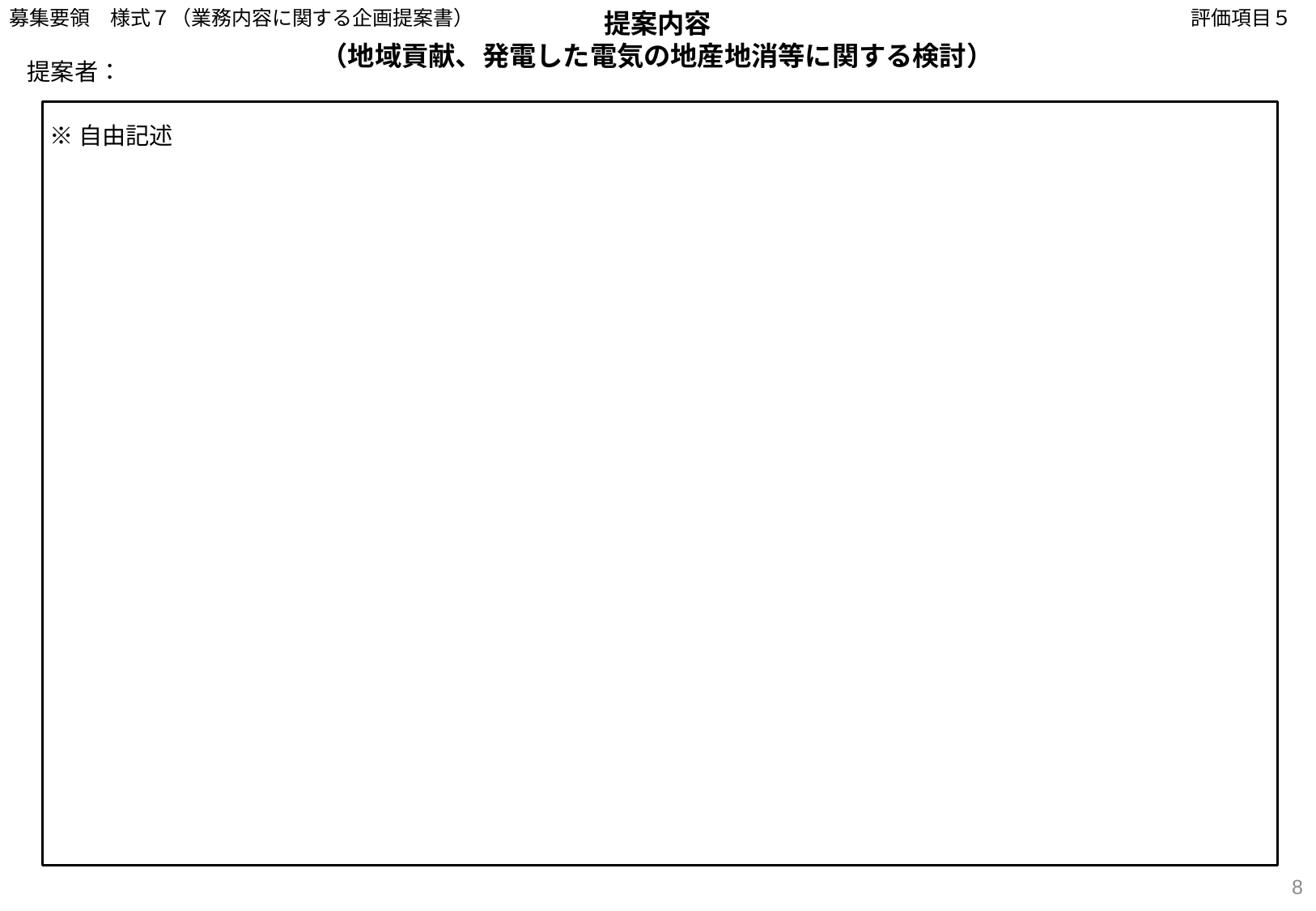

募集要領　様式７（業務内容に関する企画提案書）
評価項目５
提案内容
（地域貢献、発電した電気の地産地消等に関する検討）
提案者：

※自由記述
8